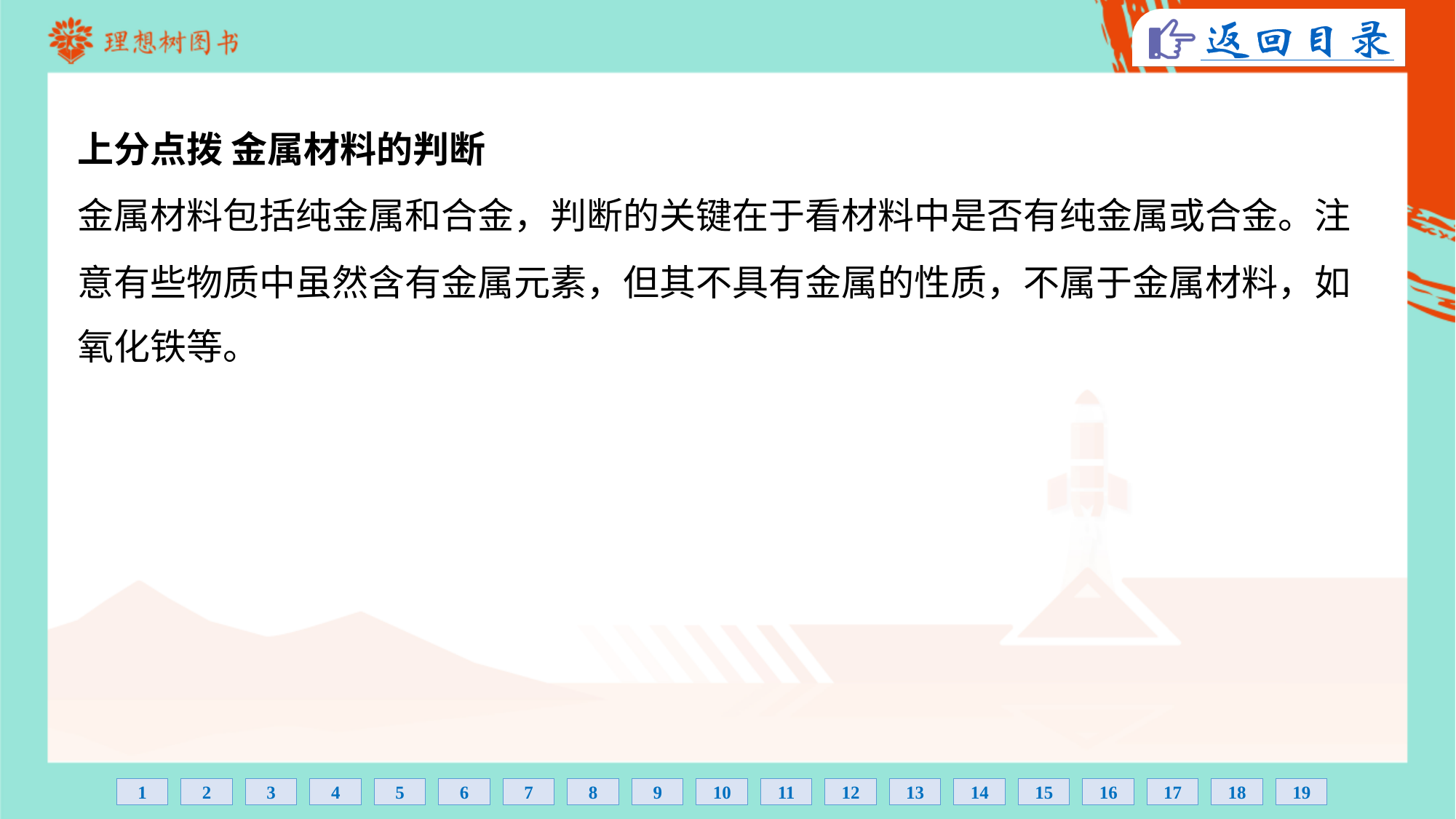

上分点拨 金属材料的判断
金属材料包括纯金属和合金，判断的关键在于看材料中是否有纯金属或合金。注
意有些物质中虽然含有金属元素，但其不具有金属的性质，不属于金属材料，如
氧化铁等。